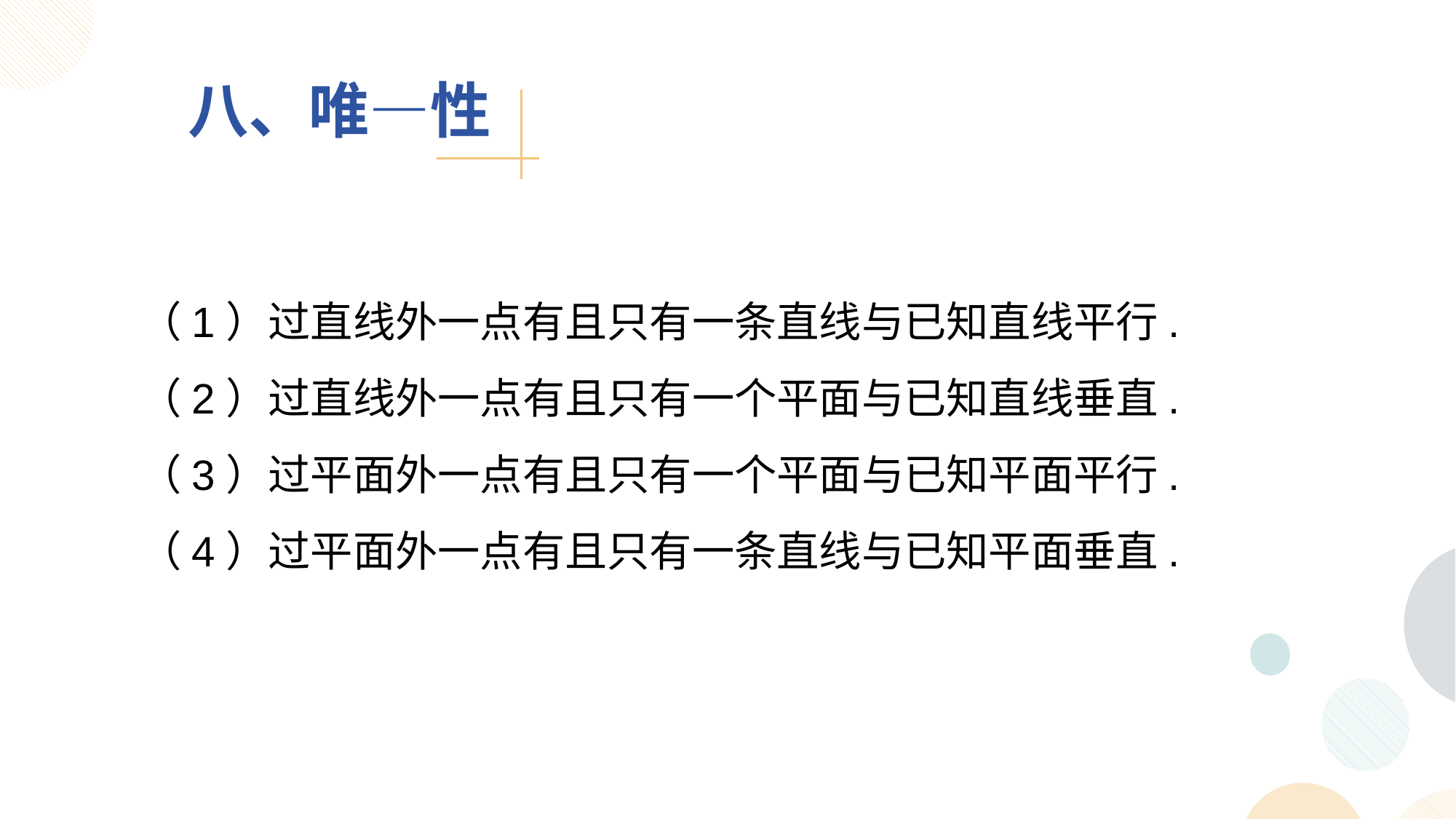

八、唯—性
    （1）过直线外一点有且只有一条直线与已知直线平行.
    （2）过直线外一点有且只有一个平面与已知直线垂直.
    （3）过平面外一点有且只有一个平面与已知平面平行.
    （4）过平面外一点有且只有一条直线与已知平面垂直.